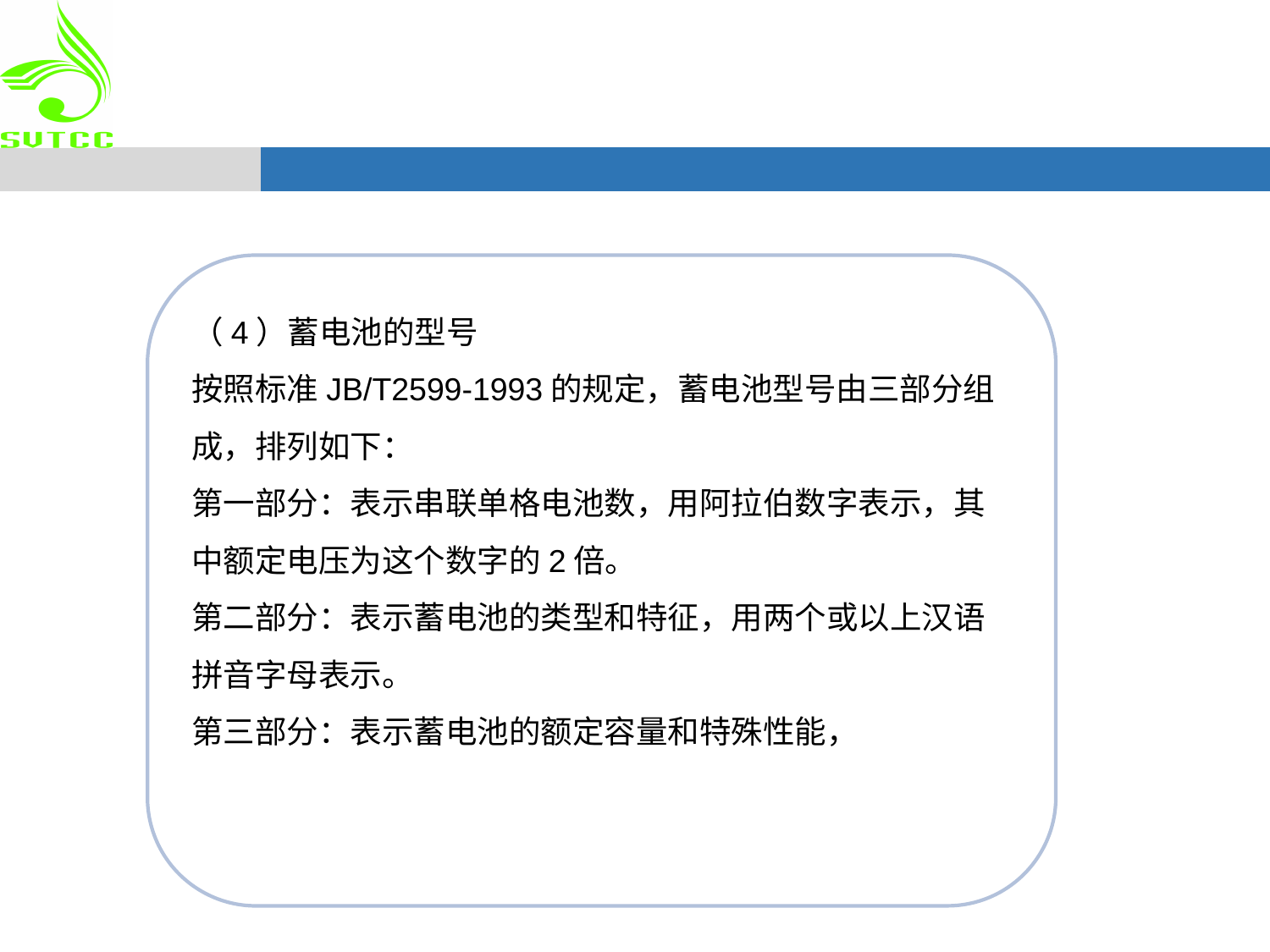

（4）蓄电池的型号
按照标准JB/T2599-1993的规定，蓄电池型号由三部分组成，排列如下：
第一部分：表示串联单格电池数，用阿拉伯数字表示，其中额定电压为这个数字的2倍。
第二部分：表示蓄电池的类型和特征，用两个或以上汉语拼音字母表示。
第三部分：表示蓄电池的额定容量和特殊性能，